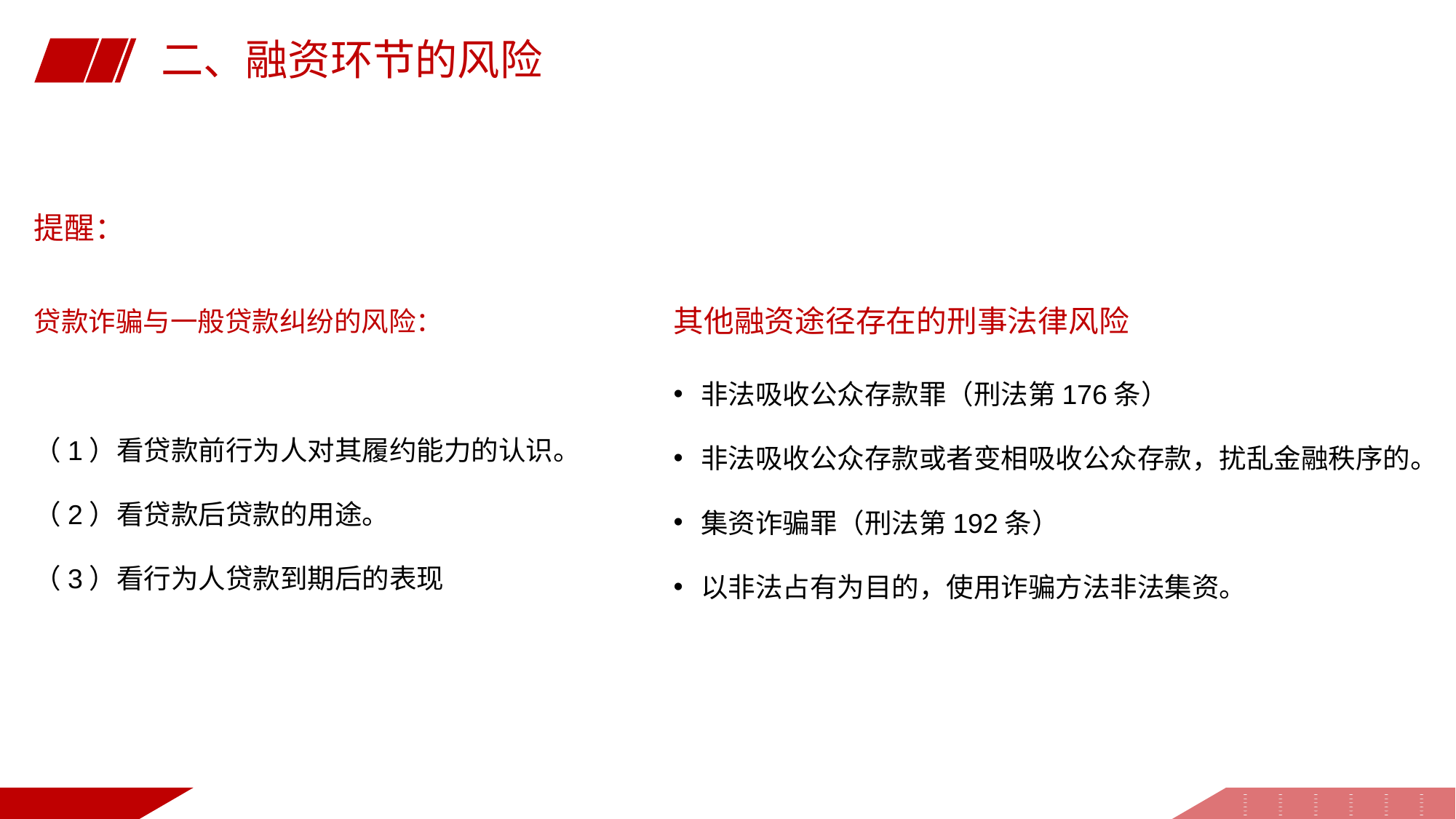

二、融资环节的风险
提醒：
其他融资途径存在的刑事法律风险
贷款诈骗与一般贷款纠纷的风险：

（1）看贷款前行为人对其履约能力的认识。
（2）看贷款后贷款的用途。
（3）看行为人贷款到期后的表现
非法吸收公众存款罪（刑法第176条）
非法吸收公众存款或者变相吸收公众存款，扰乱金融秩序的。
集资诈骗罪（刑法第192条）
以非法占有为目的，使用诈骗方法非法集资。